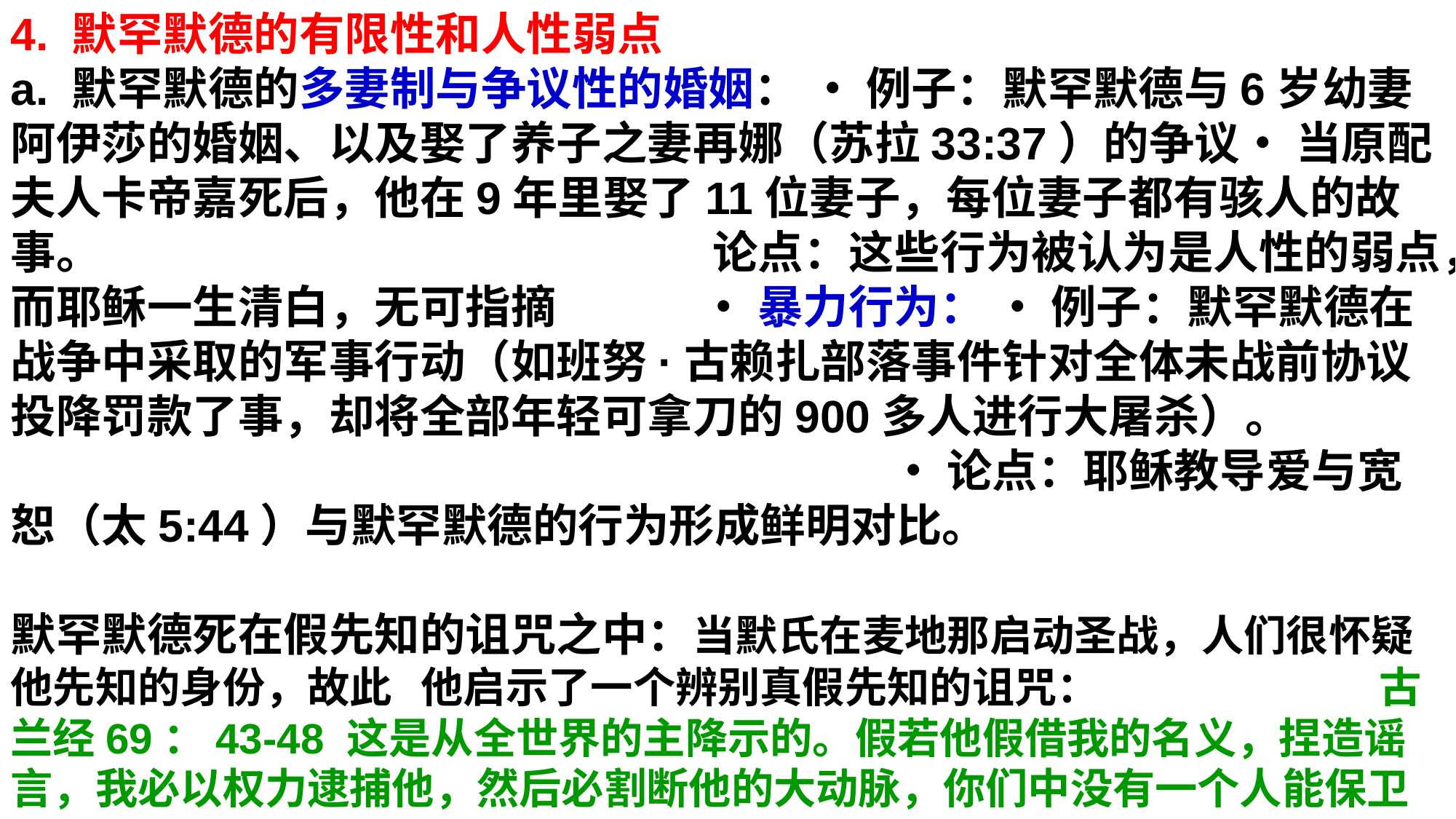

4. 默罕默德的有限性和人性弱点                                                                           a. 默罕默德的多妻制与争议性的婚姻： • 例子：默罕默德与6岁幼妻阿伊莎的婚姻、以及娶了养子之妻再娜（苏拉33:37）的争议• 当原配夫人卡帝嘉死后，他在9年里娶了11位妻子，每位妻子都有骇人的故事。                                                           论点：这些行为被认为是人性的弱点，而耶稣一生清白，无可指摘              • 暴力行为： • 例子：默罕默德在战争中采取的军事行动（如班努·古赖扎部落事件针对全体未战前协议投降罚款了事，却将全部年轻可拿刀的900多人进行大屠杀）。                                                                                                    • 论点：耶稣教导爱与宽恕（太5:44）与默罕默德的行为形成鲜明对比。

默罕默德死在假先知的诅咒之中：当默氏在麦地那启动圣战，人们很怀疑他先知的身份，故此   他启示了一个辨别真假先知的诅咒：                             古兰经69：43-48 这是从全世界的主降示的。假若他假借我的名义，捏造谣言，我必以权力逮捕他，然后必割断他的大动脉，你们中没有一个人能保卫他。这确是对敬畏者的教训。